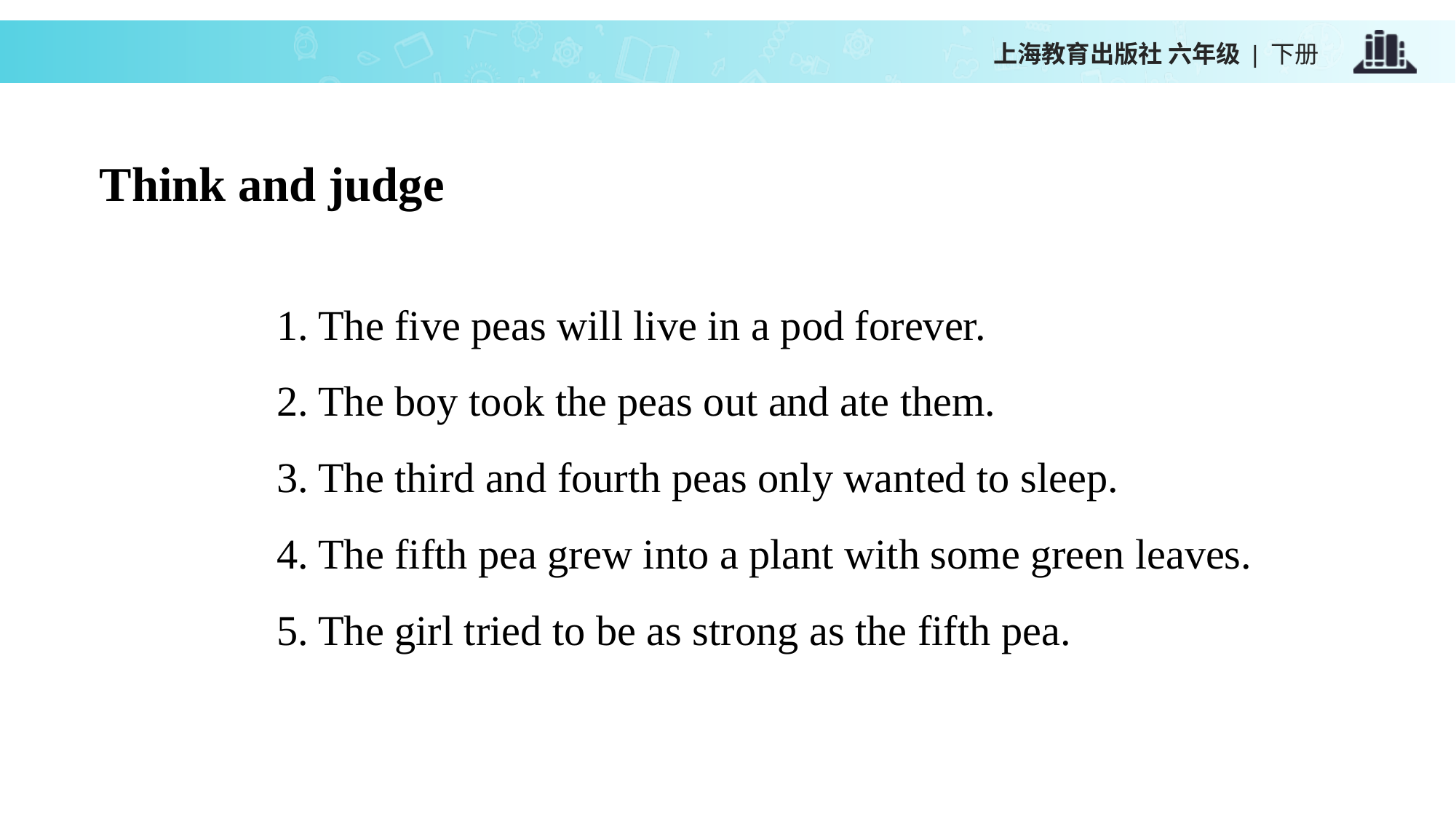

上海教育出版社 六年级 | 下册
Think and judge

1. The five peas will live in a pod forever.
2. The boy took the peas out and ate them.
3. The third and fourth peas only wanted to sleep.
4. The fifth pea grew into a plant with some green leaves.
5. The girl tried to be as strong as the fifth pea.